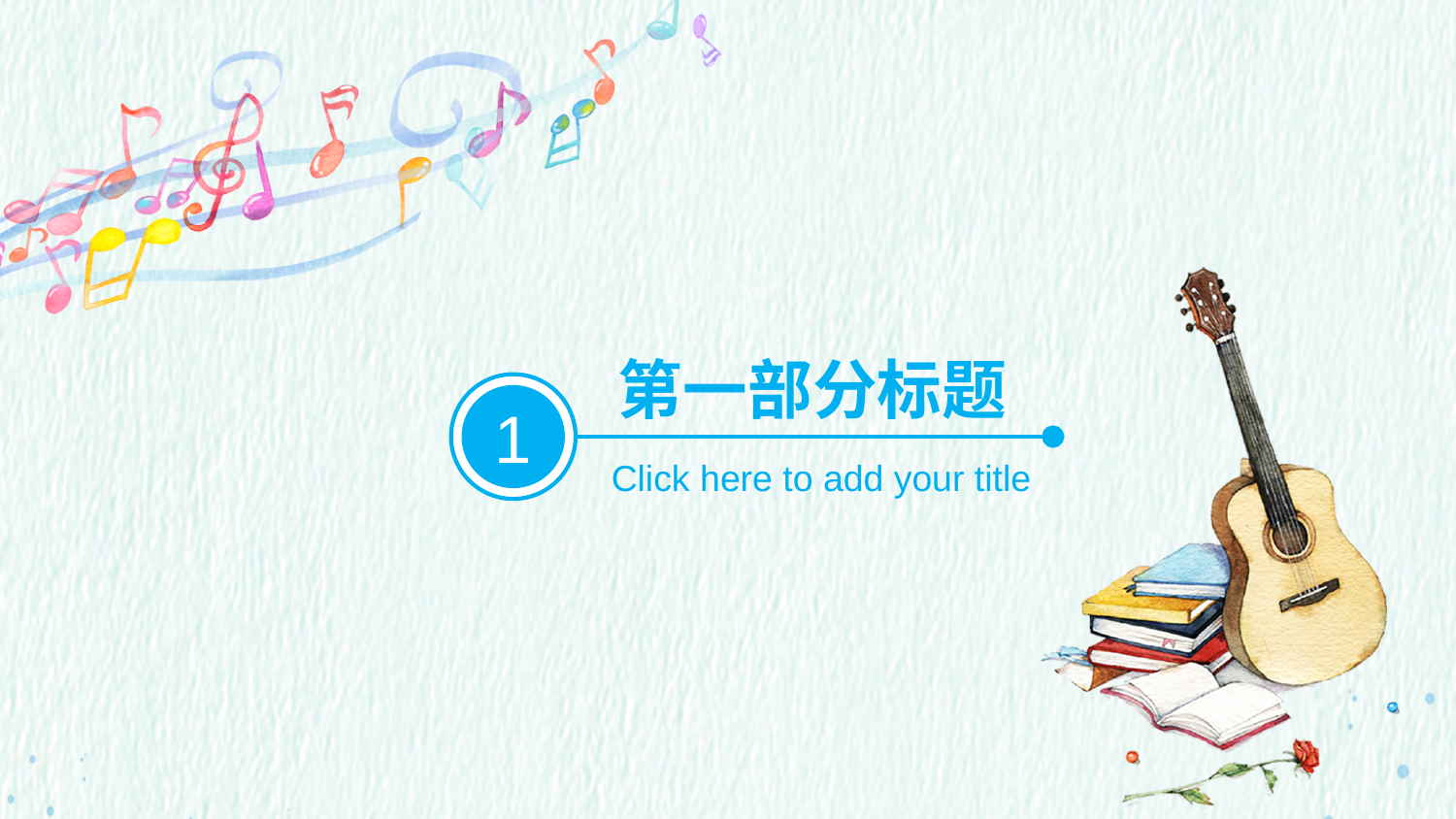

第一部分标题

1
Click here to add your title